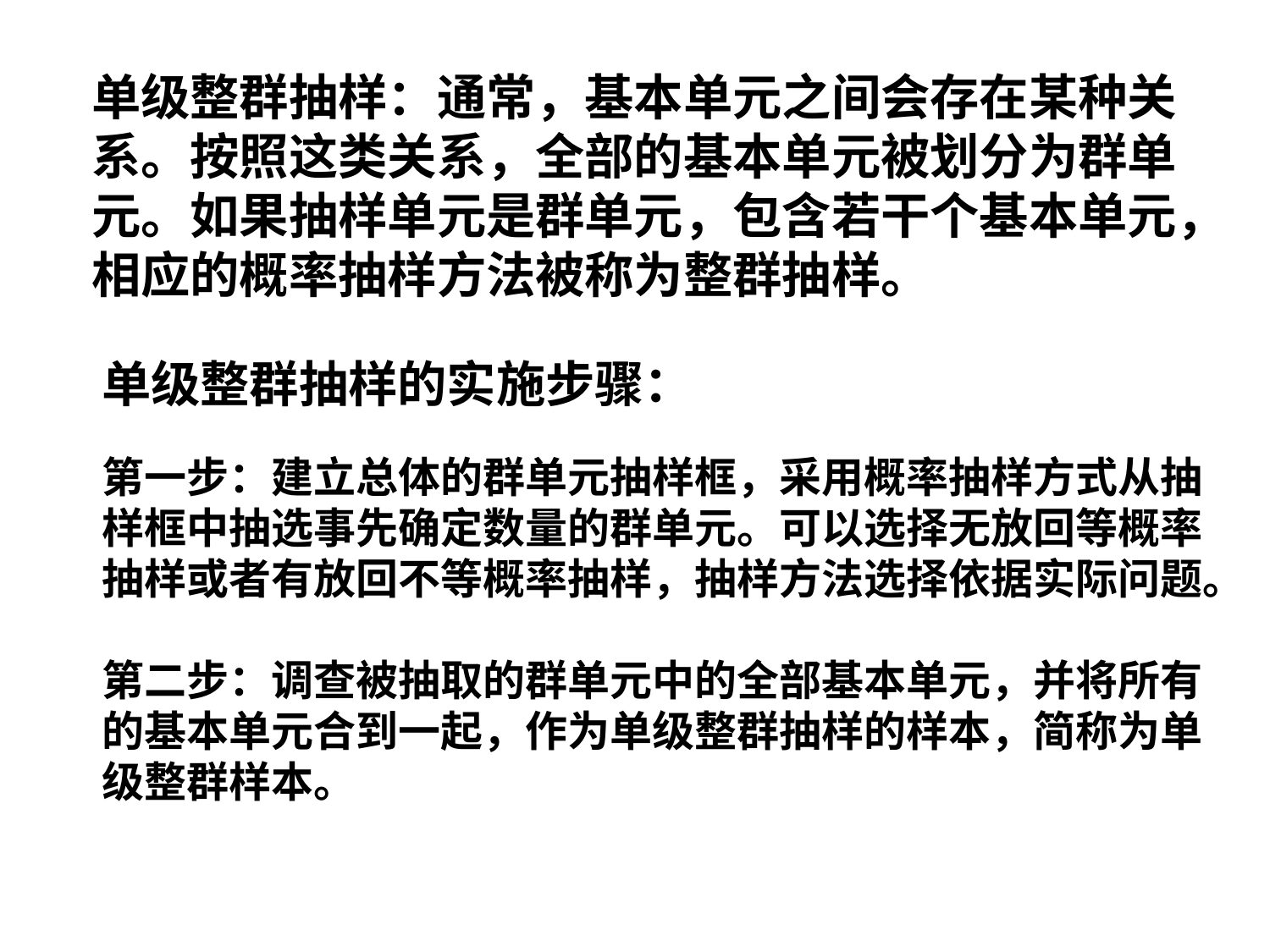

单级整群抽样：通常，基本单元之间会存在某种关系。按照这类关系，全部的基本单元被划分为群单元。如果抽样单元是群单元，包含若干个基本单元，相应的概率抽样方法被称为整群抽样。
单级整群抽样的实施步骤：

第一步：建立总体的群单元抽样框，采用概率抽样方式从抽样框中抽选事先确定数量的群单元。可以选择无放回等概率抽样或者有放回不等概率抽样，抽样方法选择依据实际问题。

第二步：调查被抽取的群单元中的全部基本单元，并将所有的基本单元合到一起，作为单级整群抽样的样本，简称为单级整群样本。